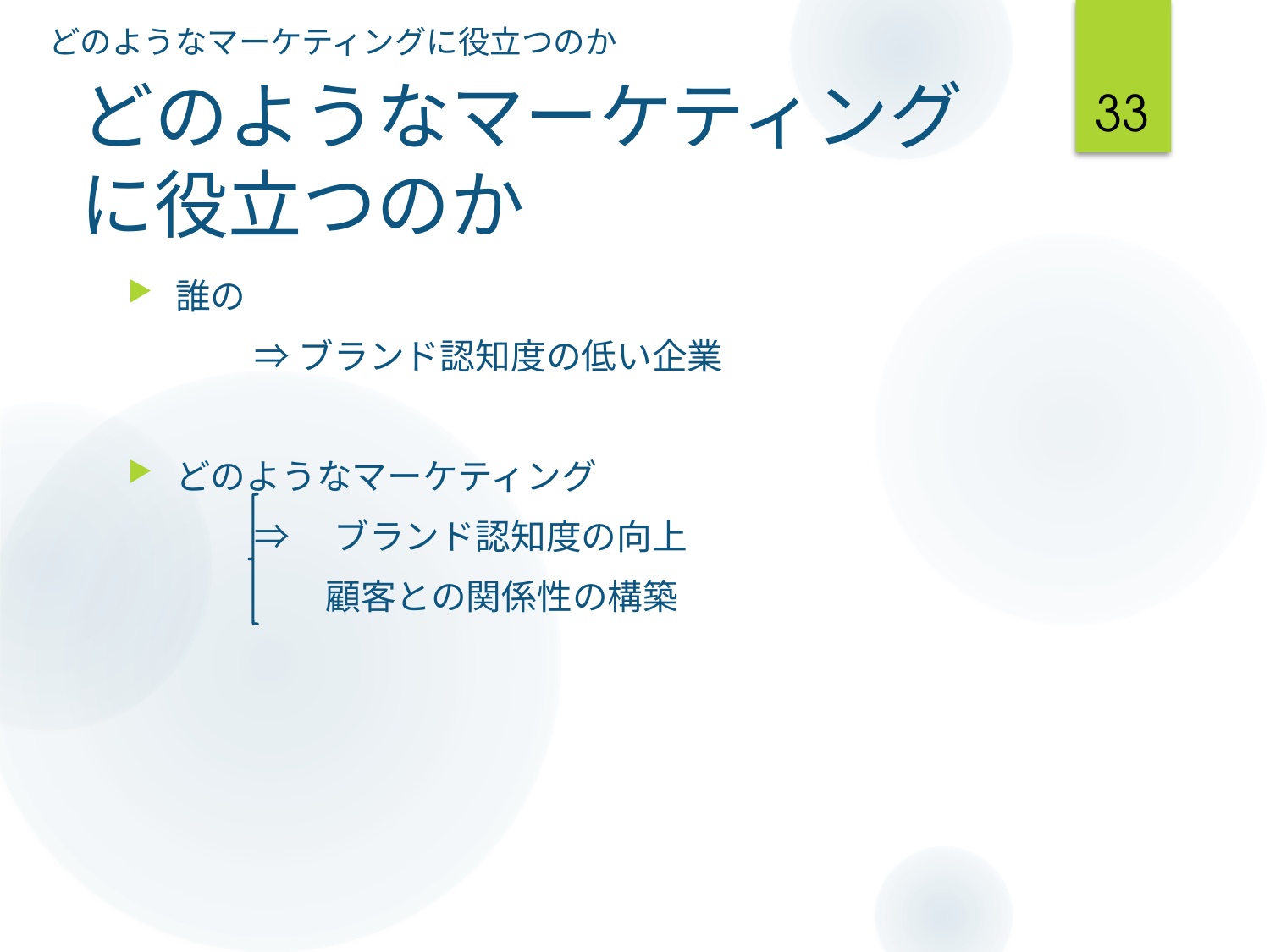

どのようなマーケティングに役立つのか
33
# どのようなマーケティングに役立つのか
誰の
	⇒ブランド認知度の低い企業

どのようなマーケティング
	⇒　ブランド認知度の向上
	　　顧客との関係性の構築